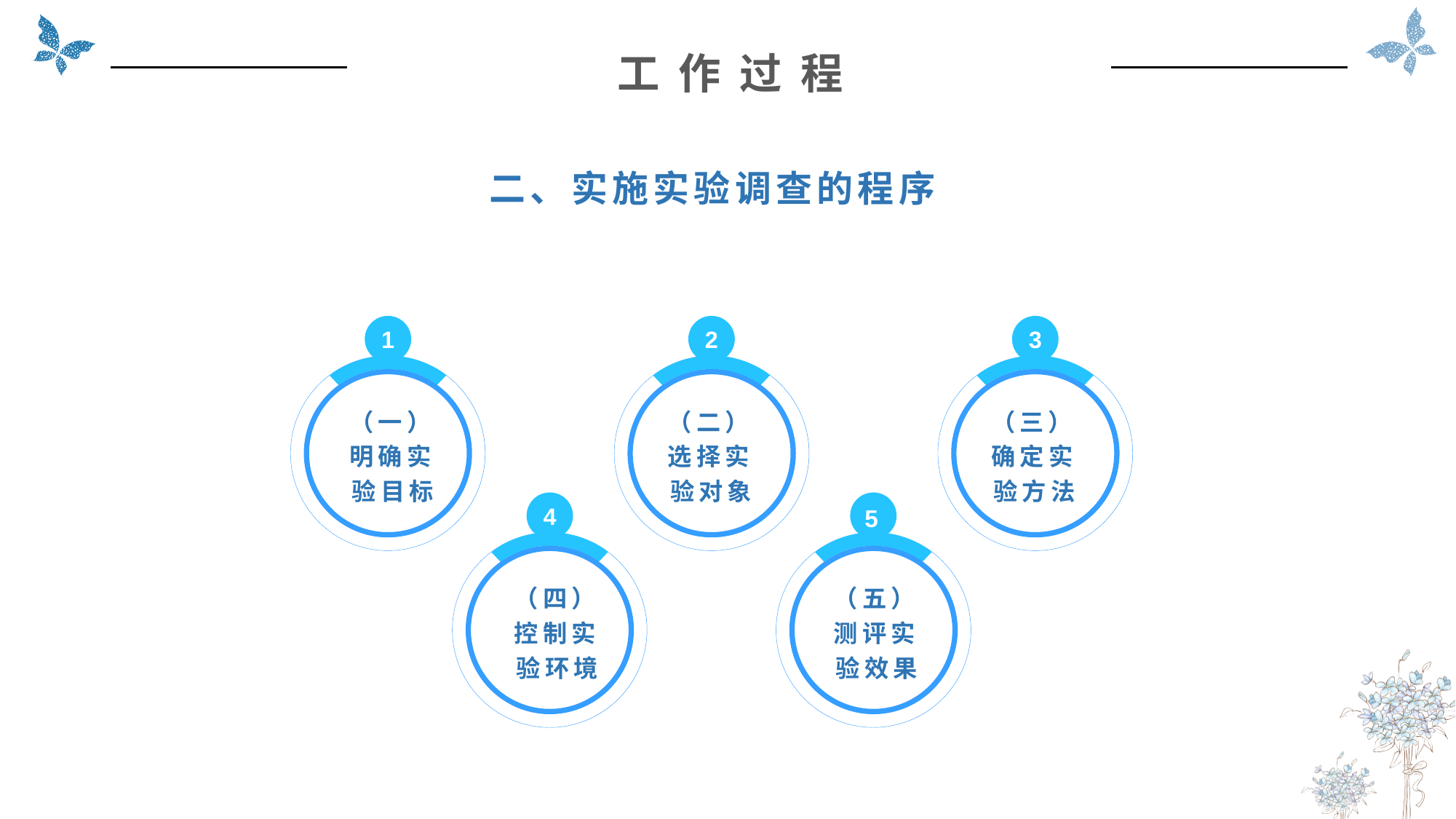

工 作 过 程
二、实施实验调查的程序

1

（一）明确实验目标

2

（二）选择实验对象

3

（三）确定实验方法

4

（四）控制实验环境

5

（五）测评实验效果